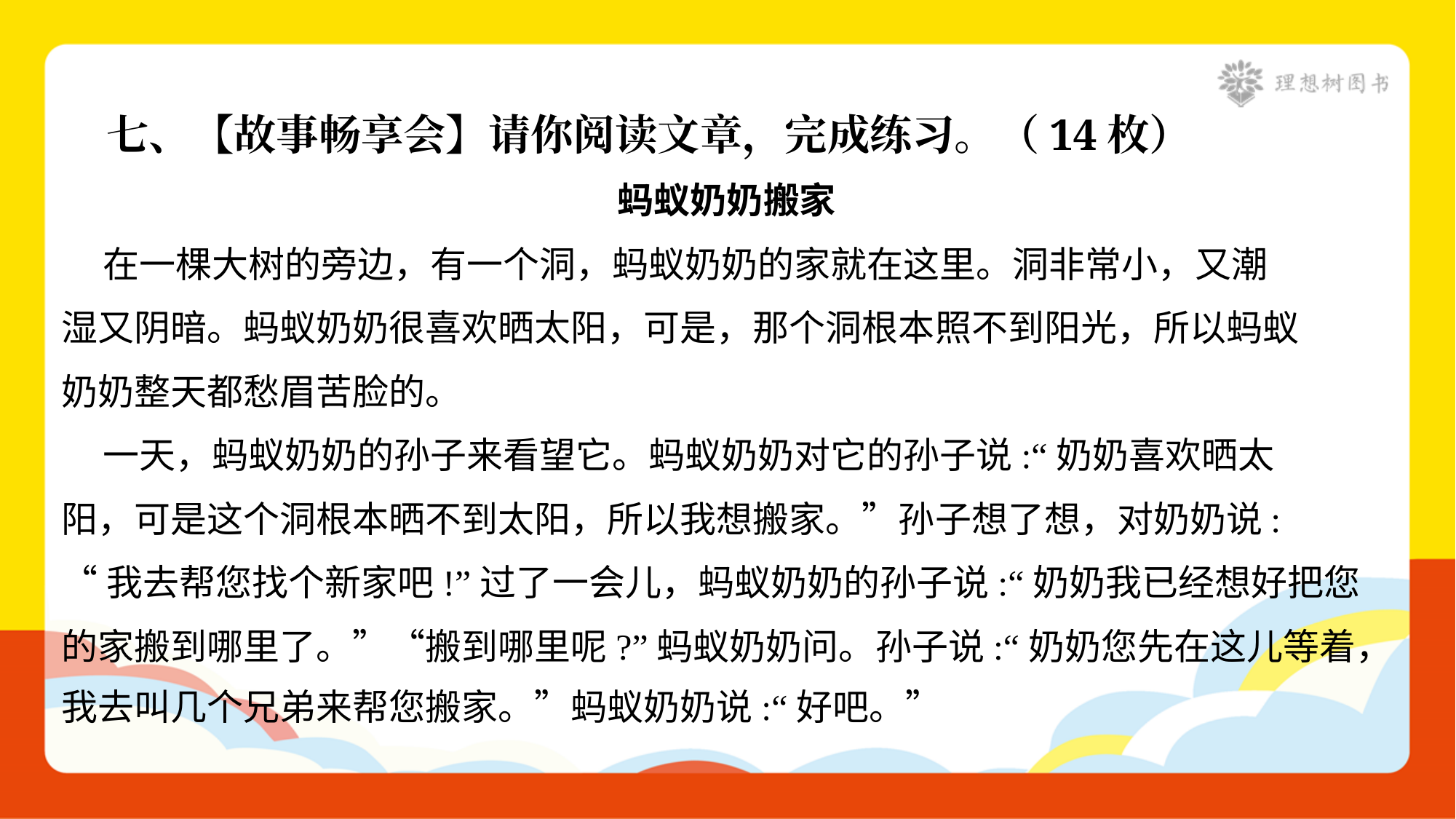

七、【故事畅享会】请你阅读文章，完成练习。（14枚）
蚂蚁奶奶搬家
    在一棵大树的旁边，有一个洞，蚂蚁奶奶的家就在这里。洞非常小，又潮
湿又阴暗。蚂蚁奶奶很喜欢晒太阳，可是，那个洞根本照不到阳光，所以蚂蚁
奶奶整天都愁眉苦脸的。
    一天，蚂蚁奶奶的孙子来看望它。蚂蚁奶奶对它的孙子说:“奶奶喜欢晒太
阳，可是这个洞根本晒不到太阳，所以我想搬家。”孙子想了想，对奶奶说:
“我去帮您找个新家吧!”过了一会儿，蚂蚁奶奶的孙子说:“奶奶我已经想好把您
的家搬到哪里了。”“搬到哪里呢?”蚂蚁奶奶问。孙子说:“奶奶您先在这儿等着，
我去叫几个兄弟来帮您搬家。”蚂蚁奶奶说:“好吧。”